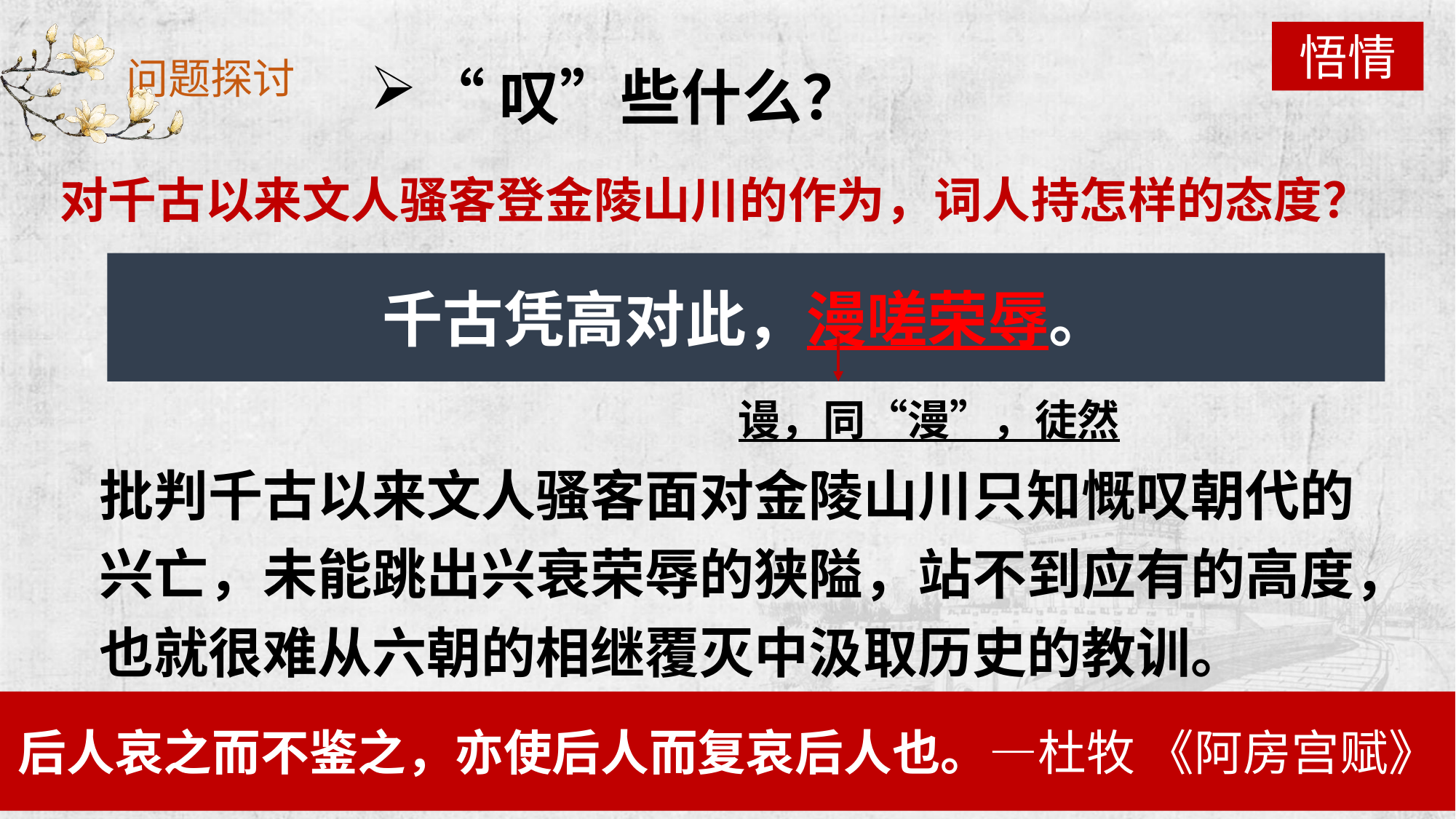

“叹”些什么？
悟情
问题探讨
对千古以来文人骚客登金陵山川的作为，词人持怎样的态度？
千古凭高对此，漫嗟荣辱。
谩，同“漫”，徒然
批判千古以来文人骚客面对金陵山川只知慨叹朝代的兴亡，未能跳出兴衰荣辱的狭隘，站不到应有的高度，也就很难从六朝的相继覆灭中汲取历史的教训。
后人哀之而不鉴之，亦使后人而复哀后人也。—杜牧 《阿房宫赋》